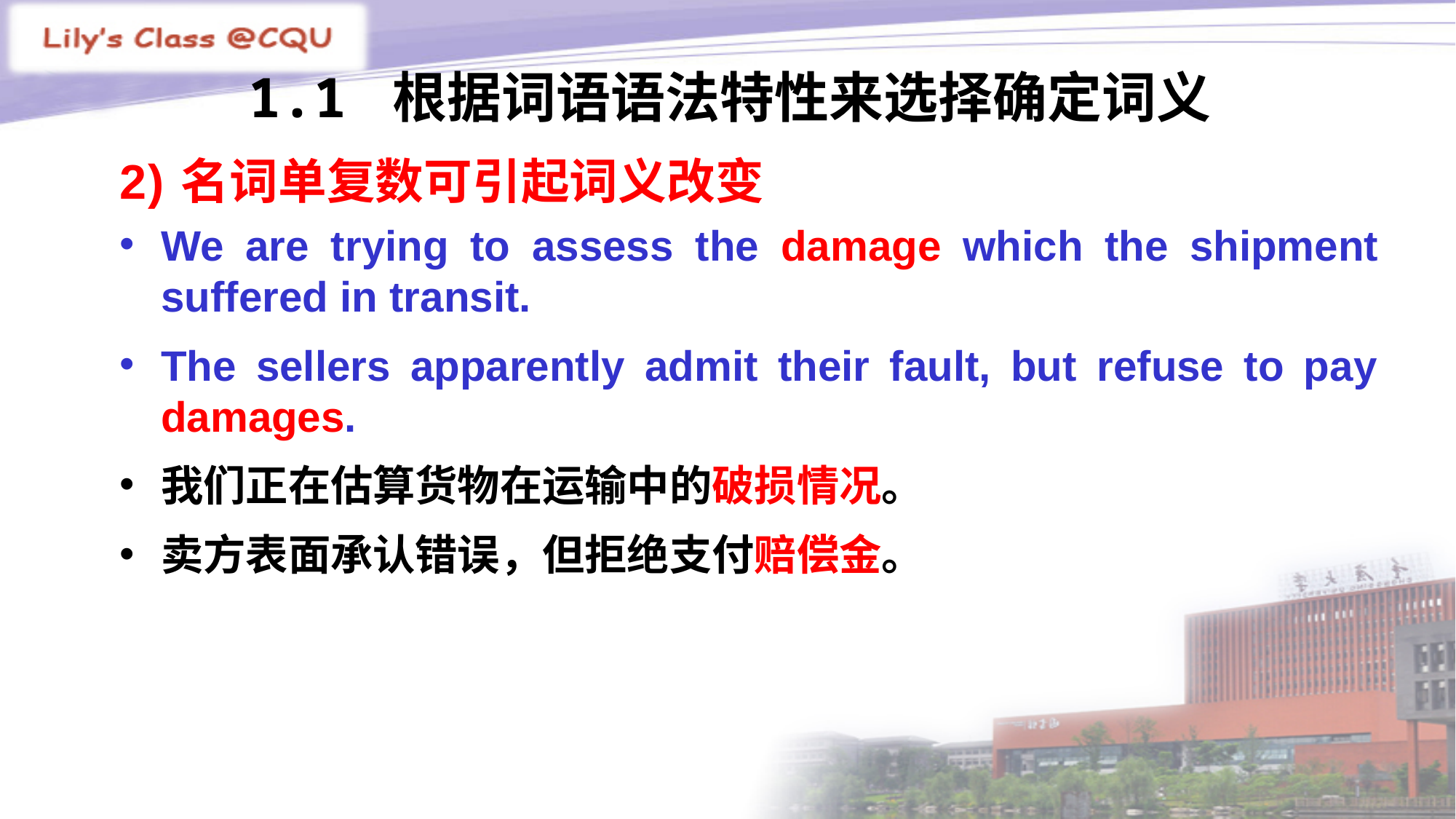

# 1.1 根据词语语法特性来选择确定词义
名词单复数可引起词义改变
We are trying to assess the damage which the shipment suffered in transit.
The sellers apparently admit their fault, but refuse to pay damages.
我们正在估算货物在运输中的破损情况。
卖方表面承认错误，但拒绝支付赔偿金。